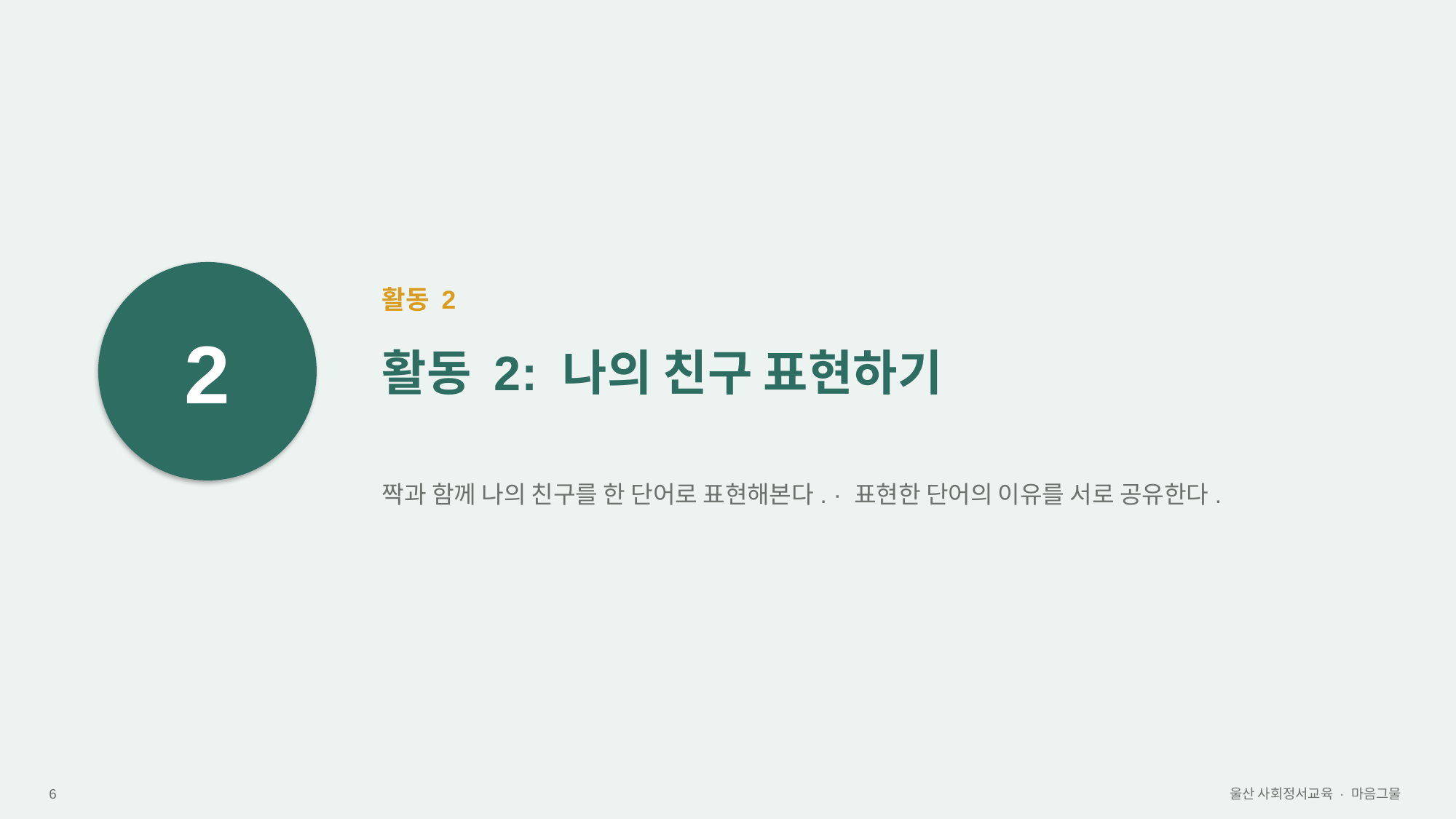

2
활동 2
활동 2: 나의 친구 표현하기
짝과 함께 나의 친구를 한 단어로 표현해본다. · 표현한 단어의 이유를 서로 공유한다.
6
울산 사회정서교육 · 마음그물